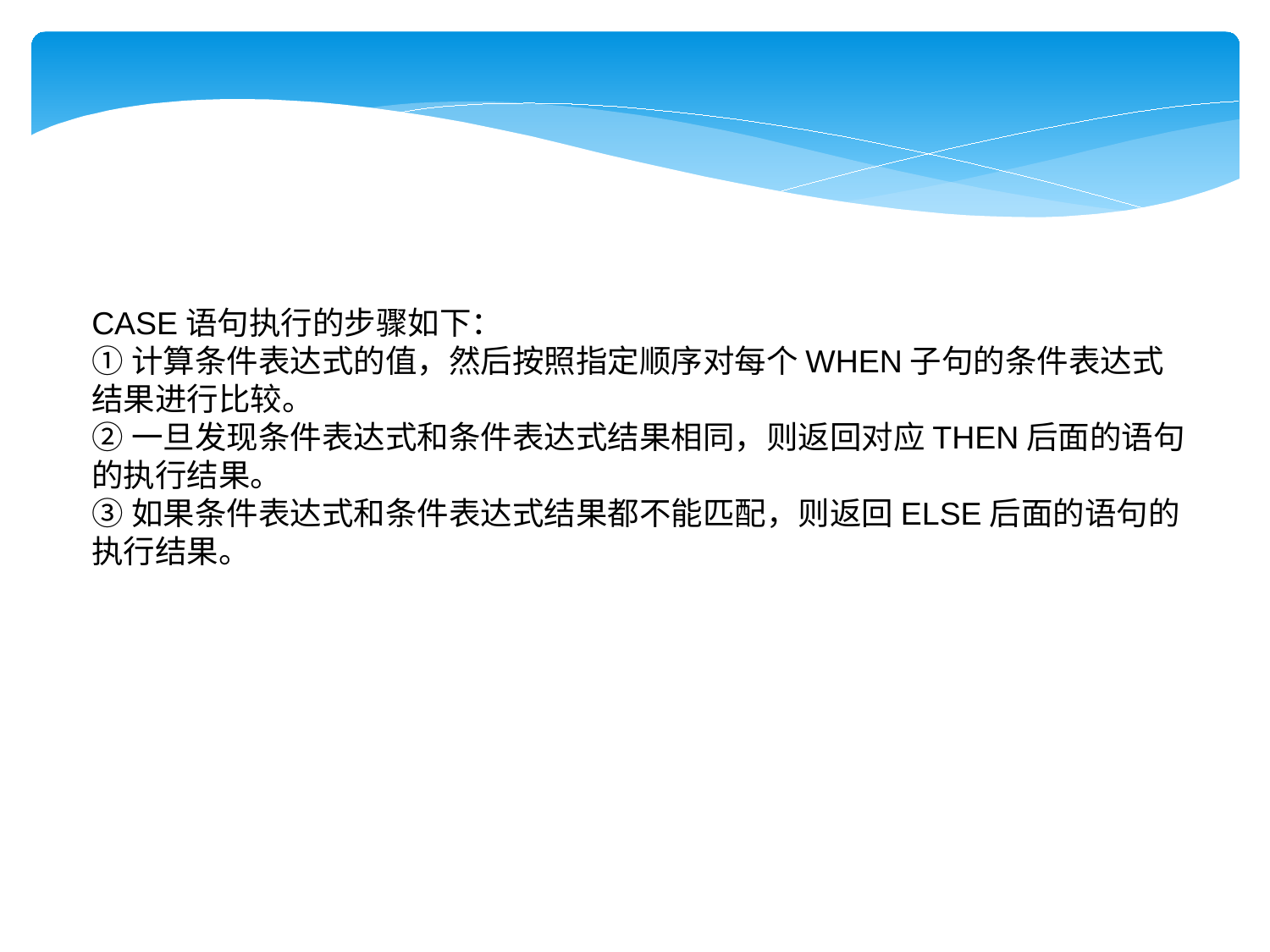

CASE语句执行的步骤如下：
①计算条件表达式的值，然后按照指定顺序对每个WHEN子句的条件表达式结果进行比较。
②一旦发现条件表达式和条件表达式结果相同，则返回对应THEN后面的语句的执行结果。
③如果条件表达式和条件表达式结果都不能匹配，则返回ELSE后面的语句的执行结果。